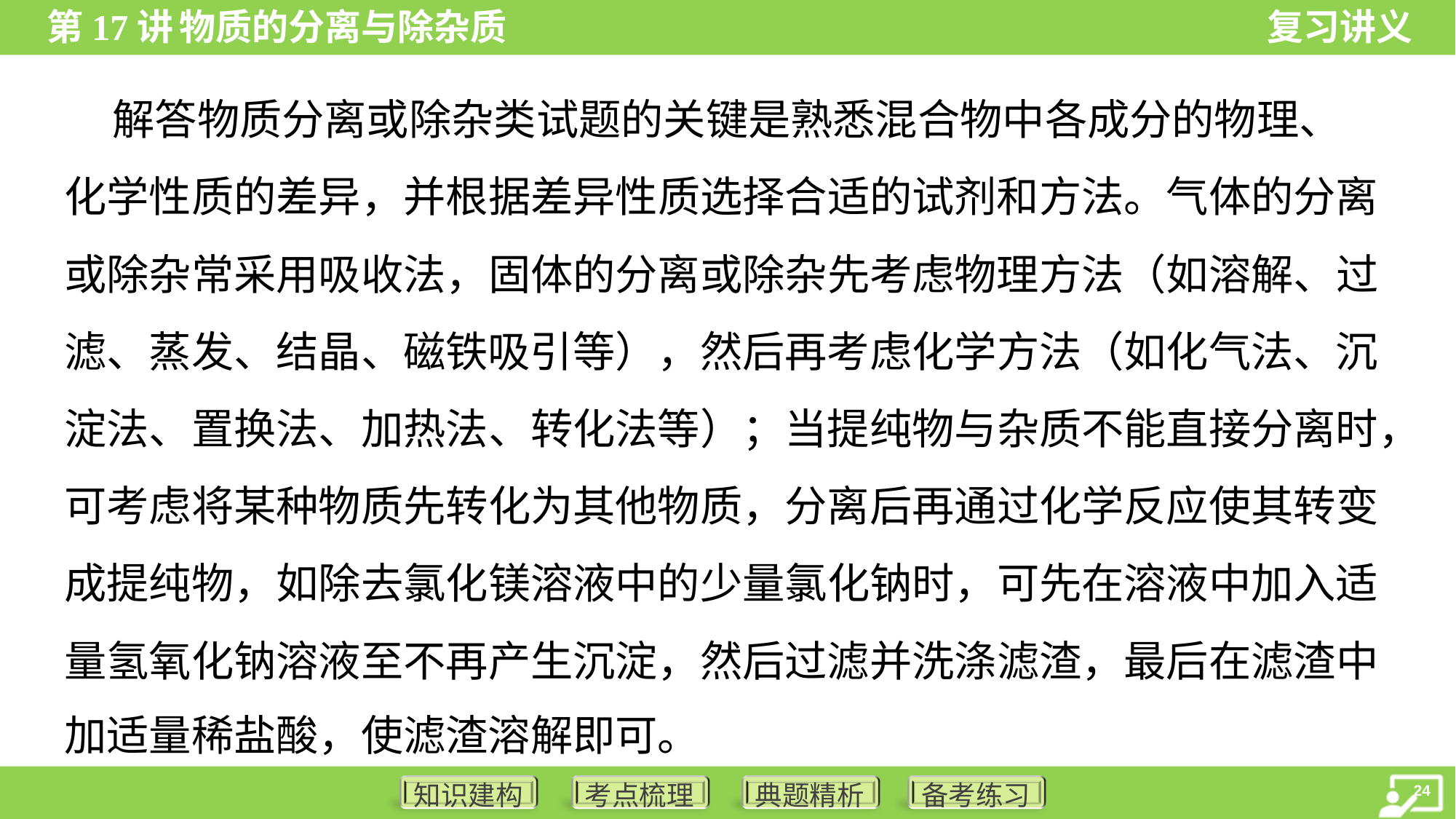

解答物质分离或除杂类试题的关键是熟悉混合物中各成分的物理、
化学性质的差异，并根据差异性质选择合适的试剂和方法。气体的分离
或除杂常采用吸收法，固体的分离或除杂先考虑物理方法（如溶解、过
滤、蒸发、结晶、磁铁吸引等），然后再考虑化学方法（如化气法、沉
淀法、置换法、加热法、转化法等）；当提纯物与杂质不能直接分离时，
可考虑将某种物质先转化为其他物质，分离后再通过化学反应使其转变
成提纯物，如除去氯化镁溶液中的少量氯化钠时，可先在溶液中加入适
量氢氧化钠溶液至不再产生沉淀，然后过滤并洗涤滤渣，最后在滤渣中
加适量稀盐酸，使滤渣溶解即可。